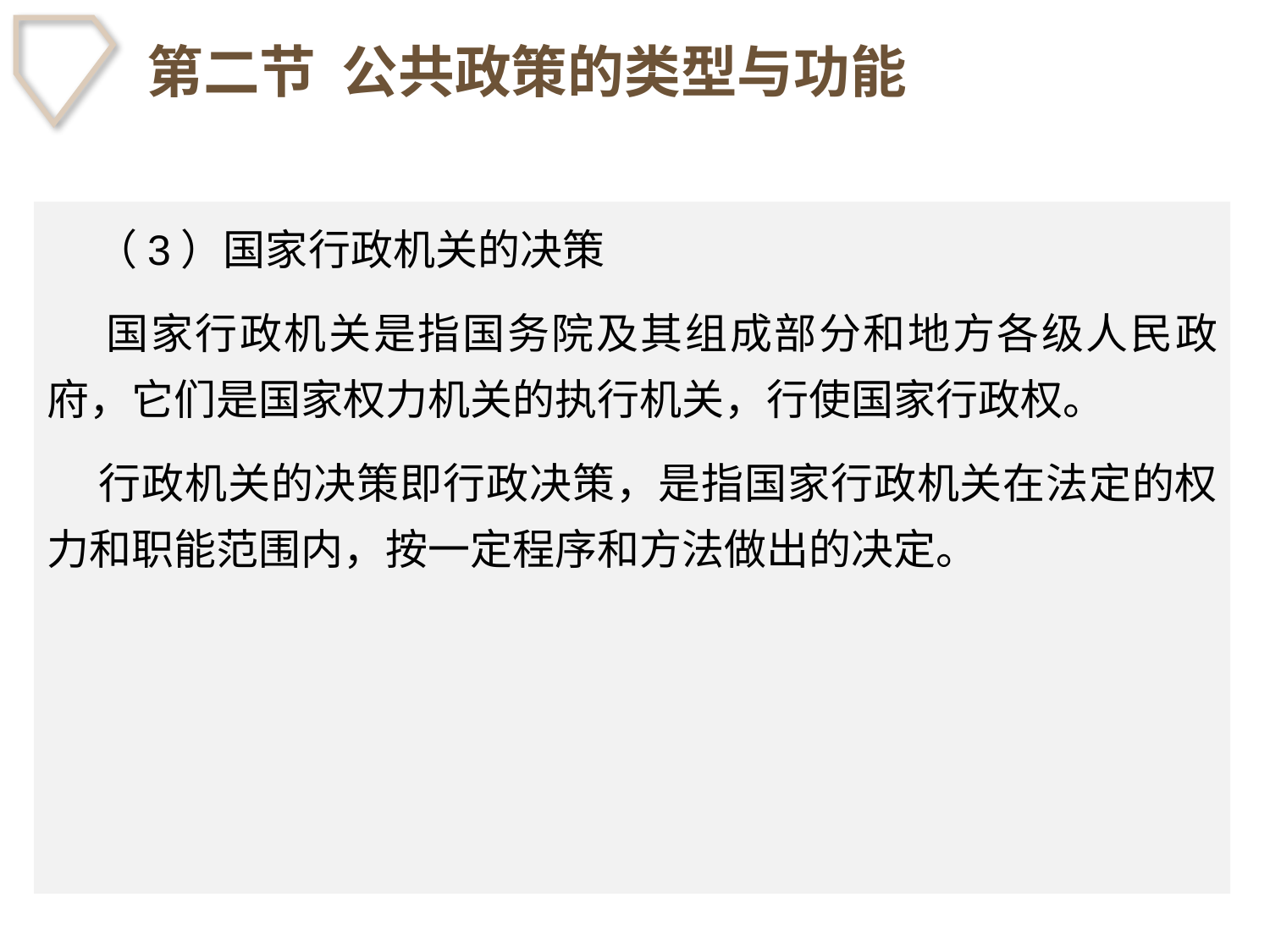

# 第二节  公共政策的类型与功能
    （3）国家行政机关的决策
    国家行政机关是指国务院及其组成部分和地方各级人民政府，它们是国家权力机关的执行机关，行使国家行政权。
    行政机关的决策即行政决策，是指国家行政机关在法定的权力和职能范围内，按一定程序和方法做出的决定。